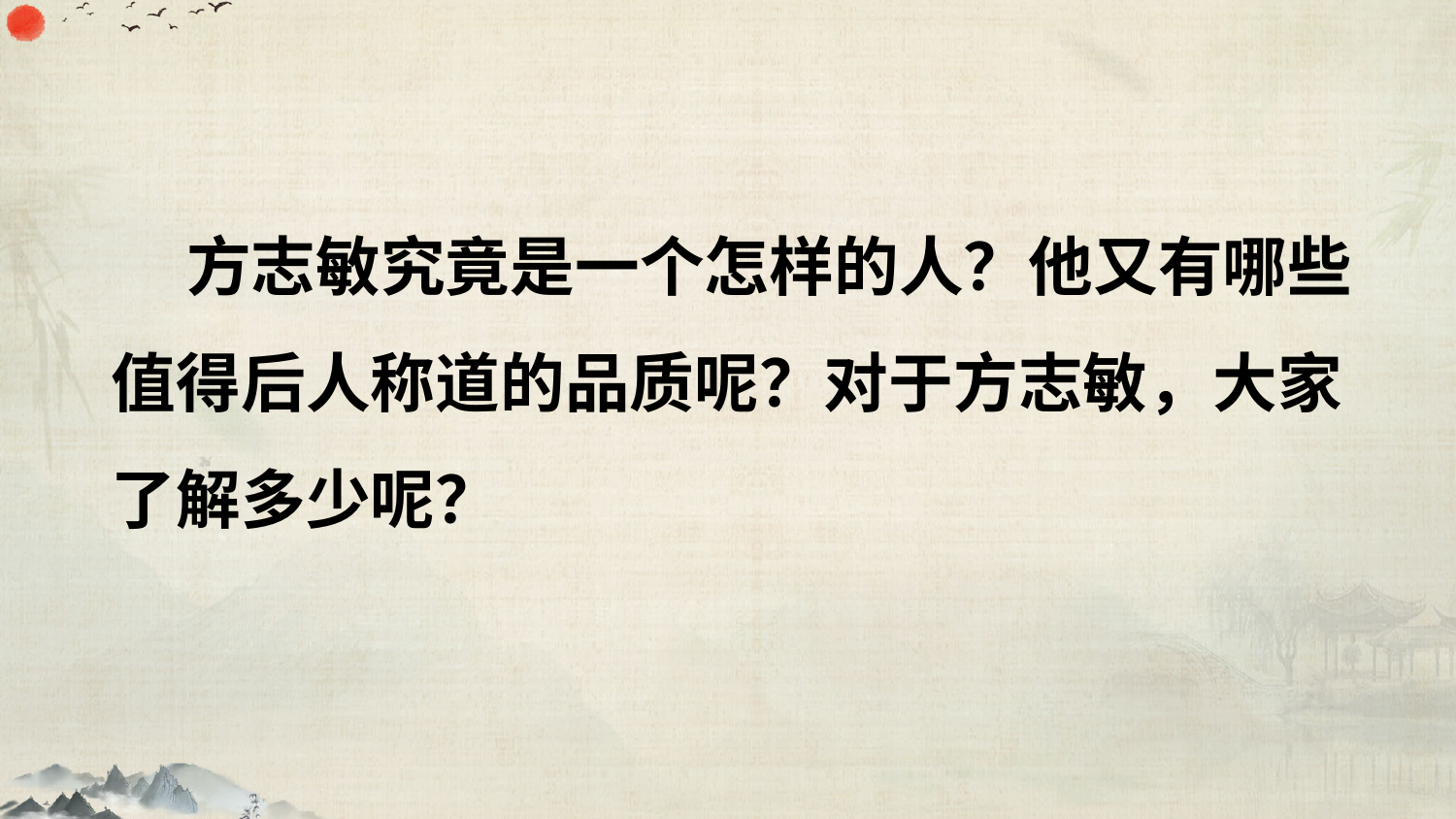

方志敏究竟是一个怎样的人？他又有哪些值得后人称道的品质呢？对于方志敏，大家了解多少呢？